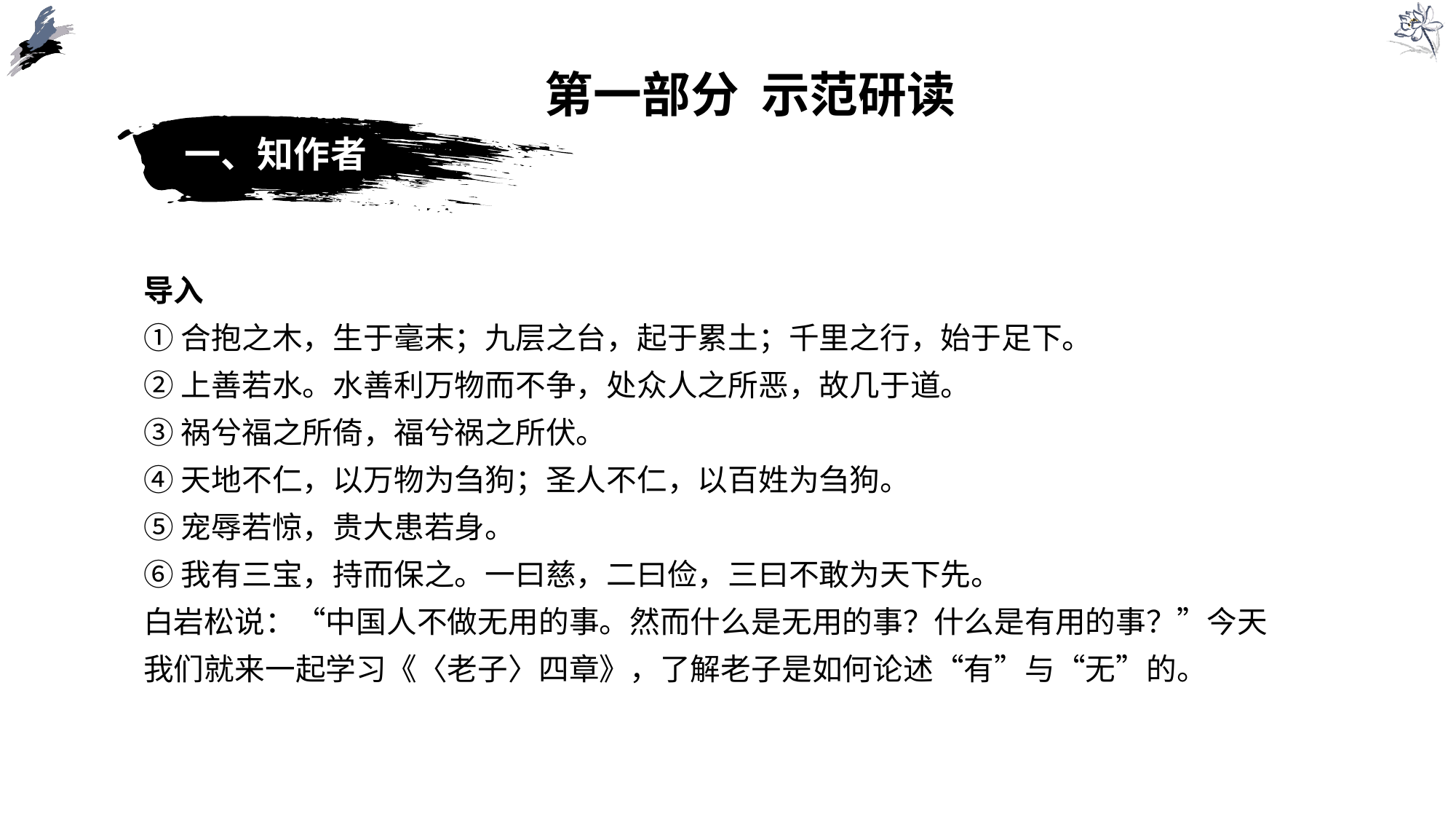

第一部分  示范研读

一、知作者
导入
①合抱之木，生于毫末；九层之台，起于累土；千里之行，始于足下。
②上善若水。水善利万物而不争，处众人之所恶，故几于道。
③祸兮福之所倚，福兮祸之所伏。
④天地不仁，以万物为刍狗；圣人不仁，以百姓为刍狗。
⑤宠辱若惊，贵大患若身。
⑥我有三宝，持而保之。一曰慈，二曰俭，三曰不敢为天下先。
白岩松说：“中国人不做无用的事。然而什么是无用的事？什么是有用的事？”今天我们就来一起学习《〈老子〉四章》，了解老子是如何论述“有”与“无”的。